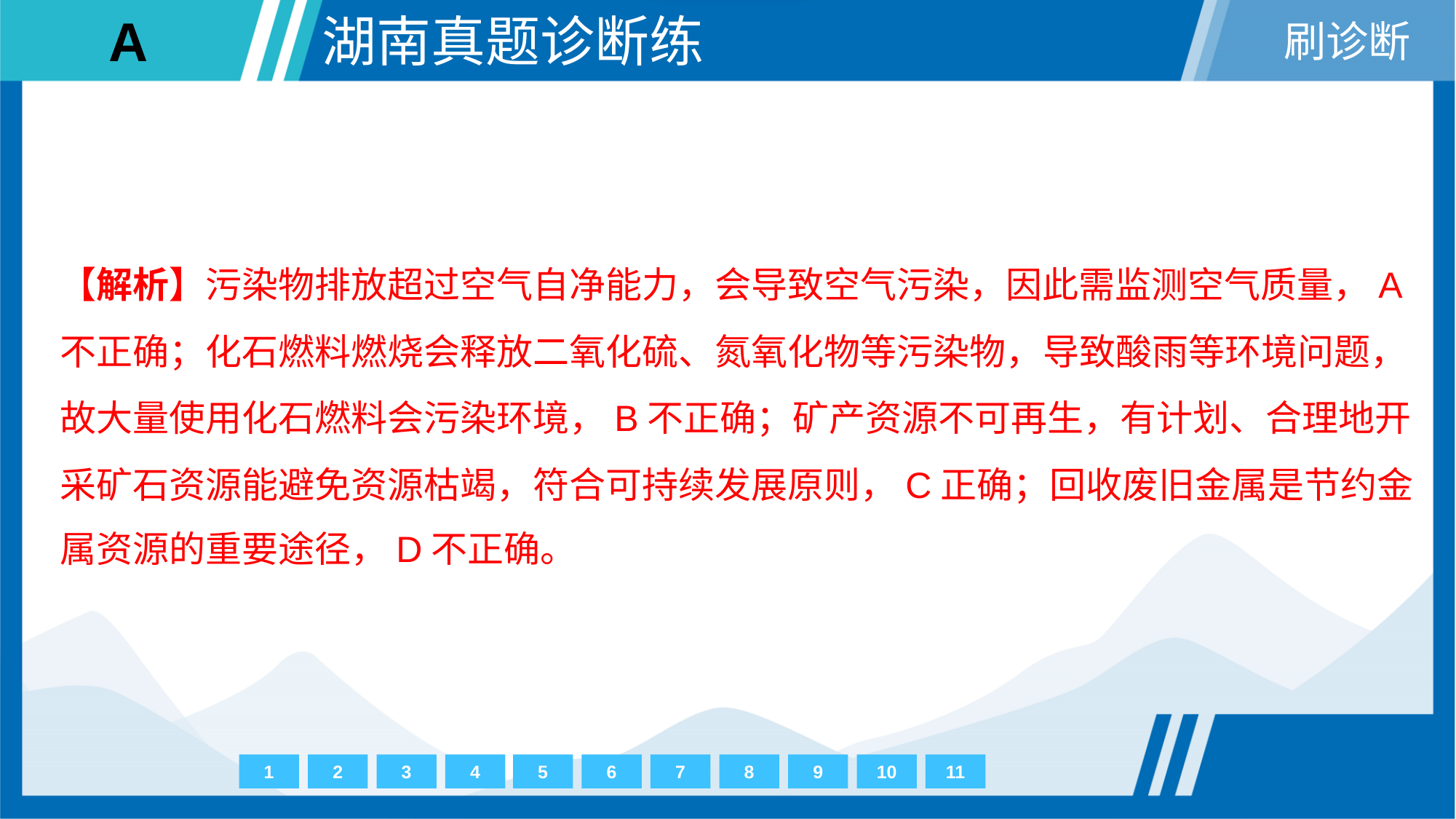

【解析】污染物排放超过空气自净能力，会导致空气污染，因此需监测空气质量，A
不正确；化石燃料燃烧会释放二氧化硫、氮氧化物等污染物，导致酸雨等环境问题，
故大量使用化石燃料会污染环境，B不正确；矿产资源不可再生，有计划、合理地开
采矿石资源能避免资源枯竭，符合可持续发展原则，C正确；回收废旧金属是节约金
属资源的重要途径，D不正确。